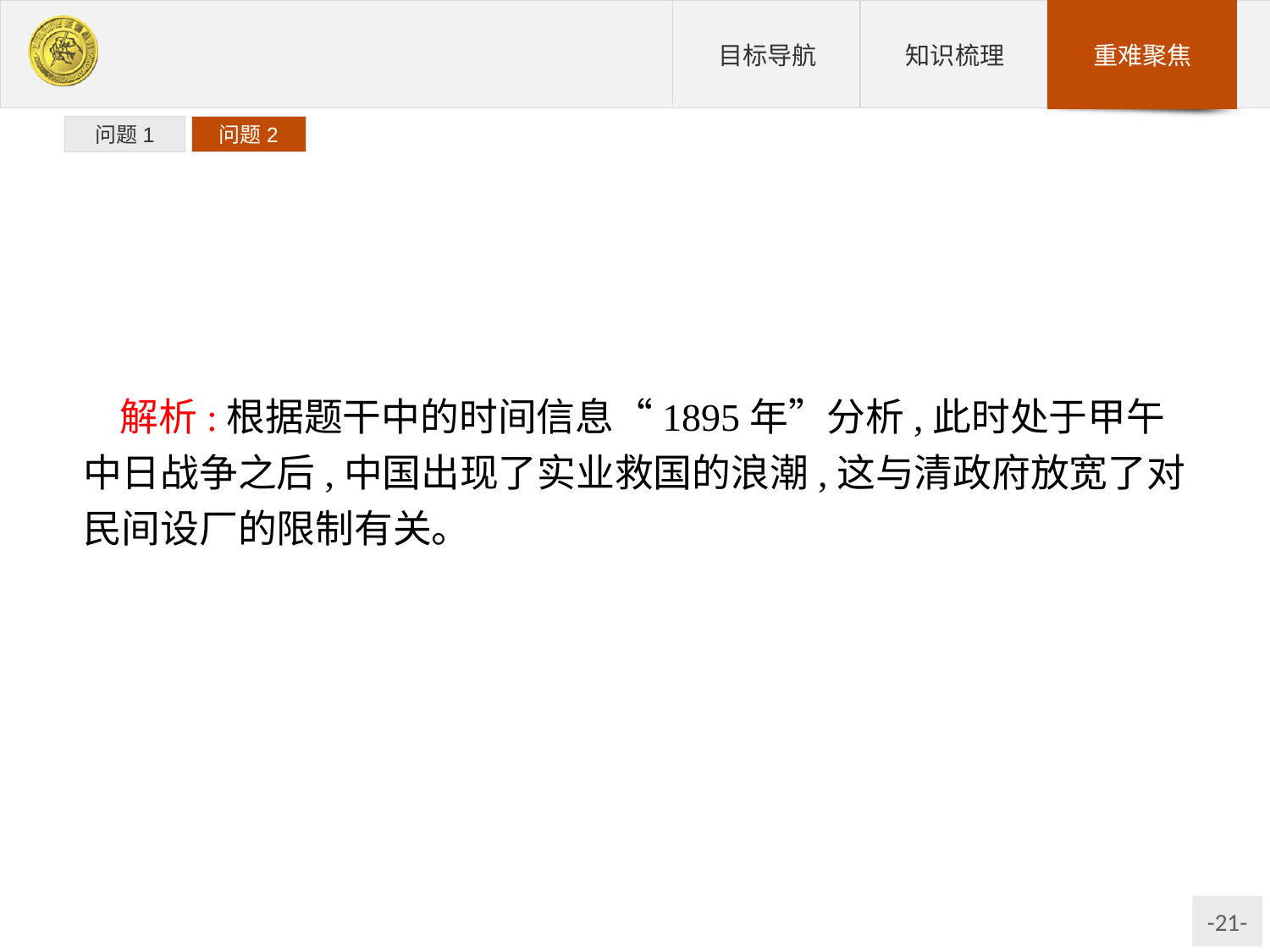

问题1
问题2
解析:根据题干中的时间信息“1895年”分析,此时处于甲午中日战争之后,中国出现了实业救国的浪潮,这与清政府放宽了对民间设厂的限制有关。
答案:D